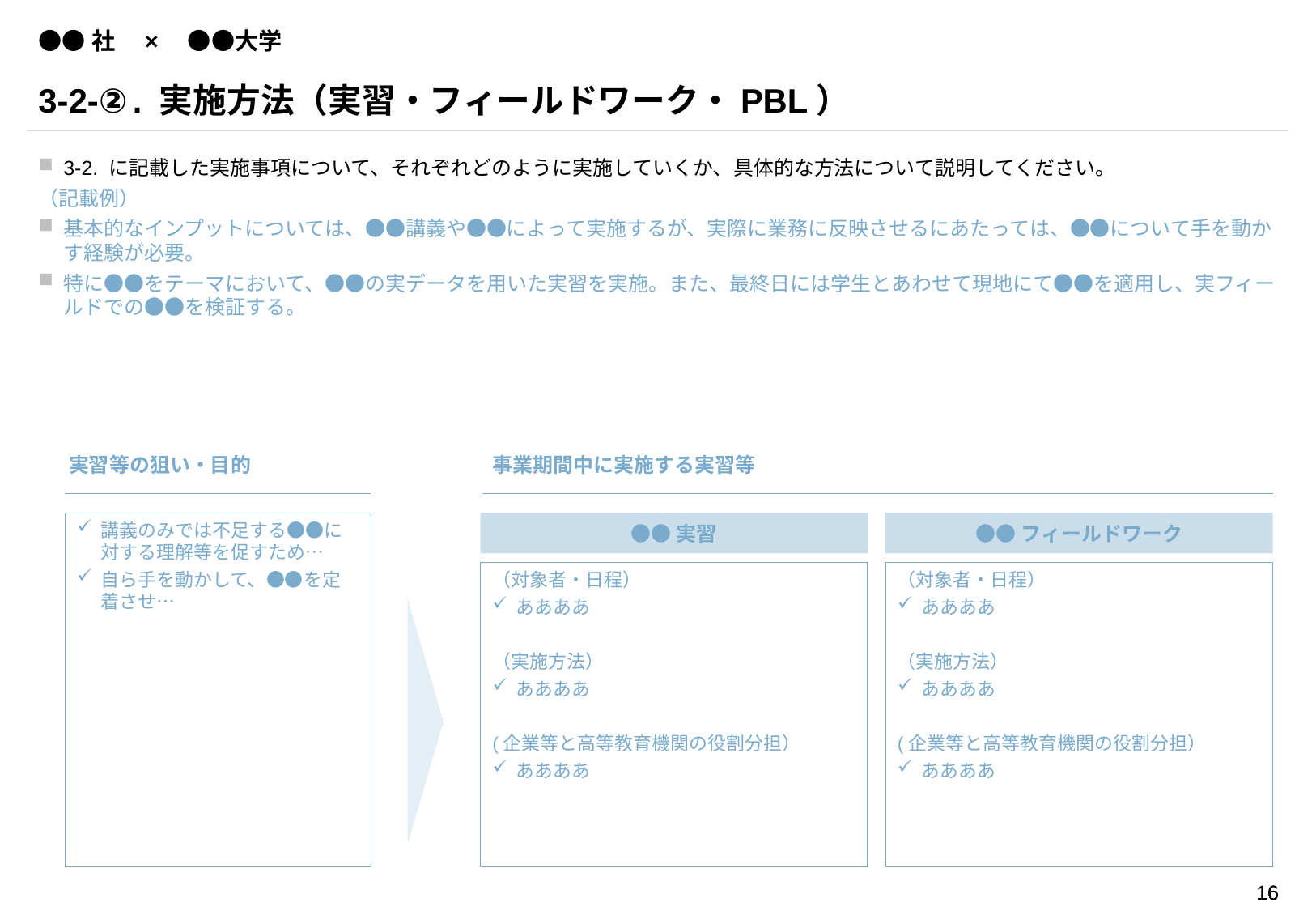

# ●●社　×　●●大学
3-2-②. 実施方法（実習・フィールドワーク・PBL）
3-2. に記載した実施事項について、それぞれどのように実施していくか、具体的な方法について説明してください。
（記載例）
基本的なインプットについては、●●講義や●●によって実施するが、実際に業務に反映させるにあたっては、●●について手を動かす経験が必要。
特に●●をテーマにおいて、●●の実データを用いた実習を実施。また、最終日には学生とあわせて現地にて●●を適用し、実フィールドでの●●を検証する。
実習等の狙い・目的
事業期間中に実施する実習等
講義のみでは不足する●●に対する理解等を促すため…
自ら手を動かして、●●を定着させ…
●●実習
●●フィールドワーク
（対象者・日程）
ああああ

（実施方法）
ああああ

(企業等と高等教育機関の役割分担）
ああああ
（対象者・日程）
ああああ

（実施方法）
ああああ

(企業等と高等教育機関の役割分担）
ああああ